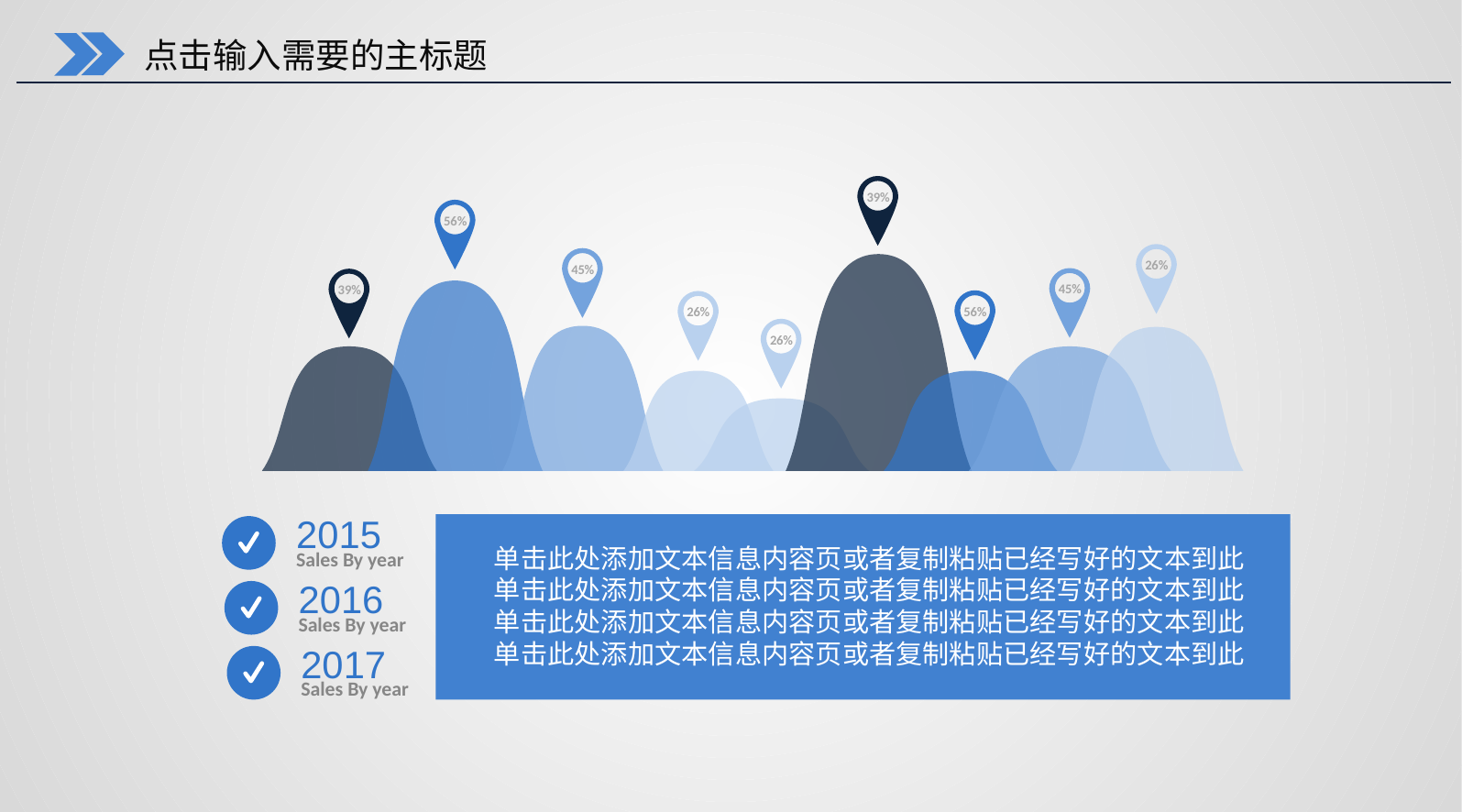

点击输入需要的主标题

39%

56%

26%

45%

45%

39%

56%

26%

26%

2015
Sales By year

单击此处添加文本信息内容页或者复制粘贴已经写好的文本到此
单击此处添加文本信息内容页或者复制粘贴已经写好的文本到此
单击此处添加文本信息内容页或者复制粘贴已经写好的文本到此
单击此处添加文本信息内容页或者复制粘贴已经写好的文本到此

2016
Sales By year

2017
Sales By year